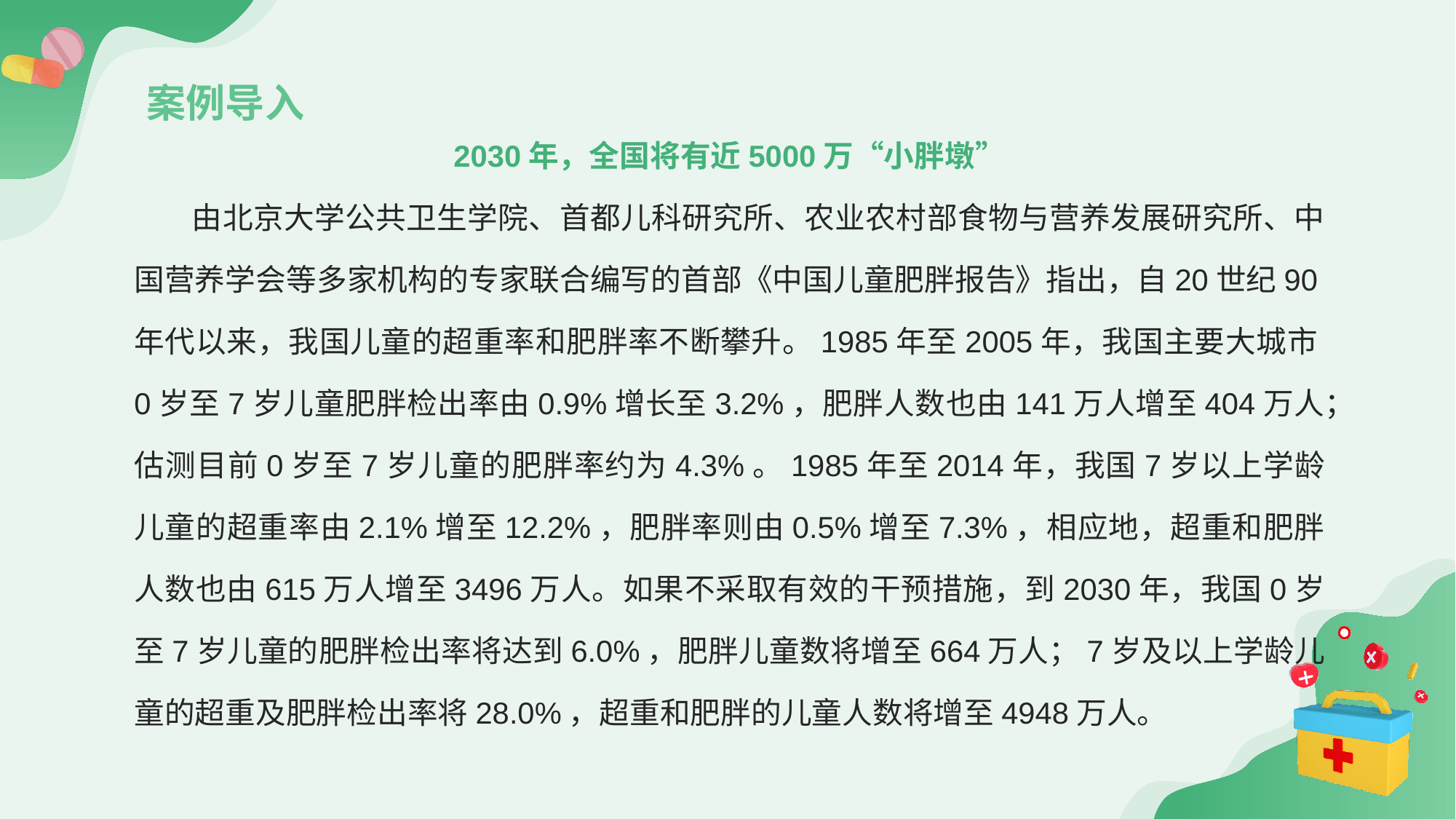

案例导入
2030年，全国将有近5000万“小胖墩”
由北京大学公共卫生学院、首都儿科研究所、农业农村部食物与营养发展研究所、中国营养学会等多家机构的专家联合编写的首部《中国儿童肥胖报告》指出，自20世纪90年代以来，我国儿童的超重率和肥胖率不断攀升。1985年至2005年，我国主要大城市0岁至7岁儿童肥胖检出率由0.9%增长至3.2%，肥胖人数也由141万人增至404万人；估测目前0岁至7岁儿童的肥胖率约为4.3%。1985年至2014年，我国7岁以上学龄儿童的超重率由2.1%增至12.2%，肥胖率则由0.5%增至7.3%，相应地，超重和肥胖人数也由615万人增至3496万人。如果不采取有效的干预措施，到2030年，我国0岁至7岁儿童的肥胖检出率将达到6.0%，肥胖儿童数将增至664万人；7岁及以上学龄儿童的超重及肥胖检出率将28.0%，超重和肥胖的儿童人数将增至4948万人。